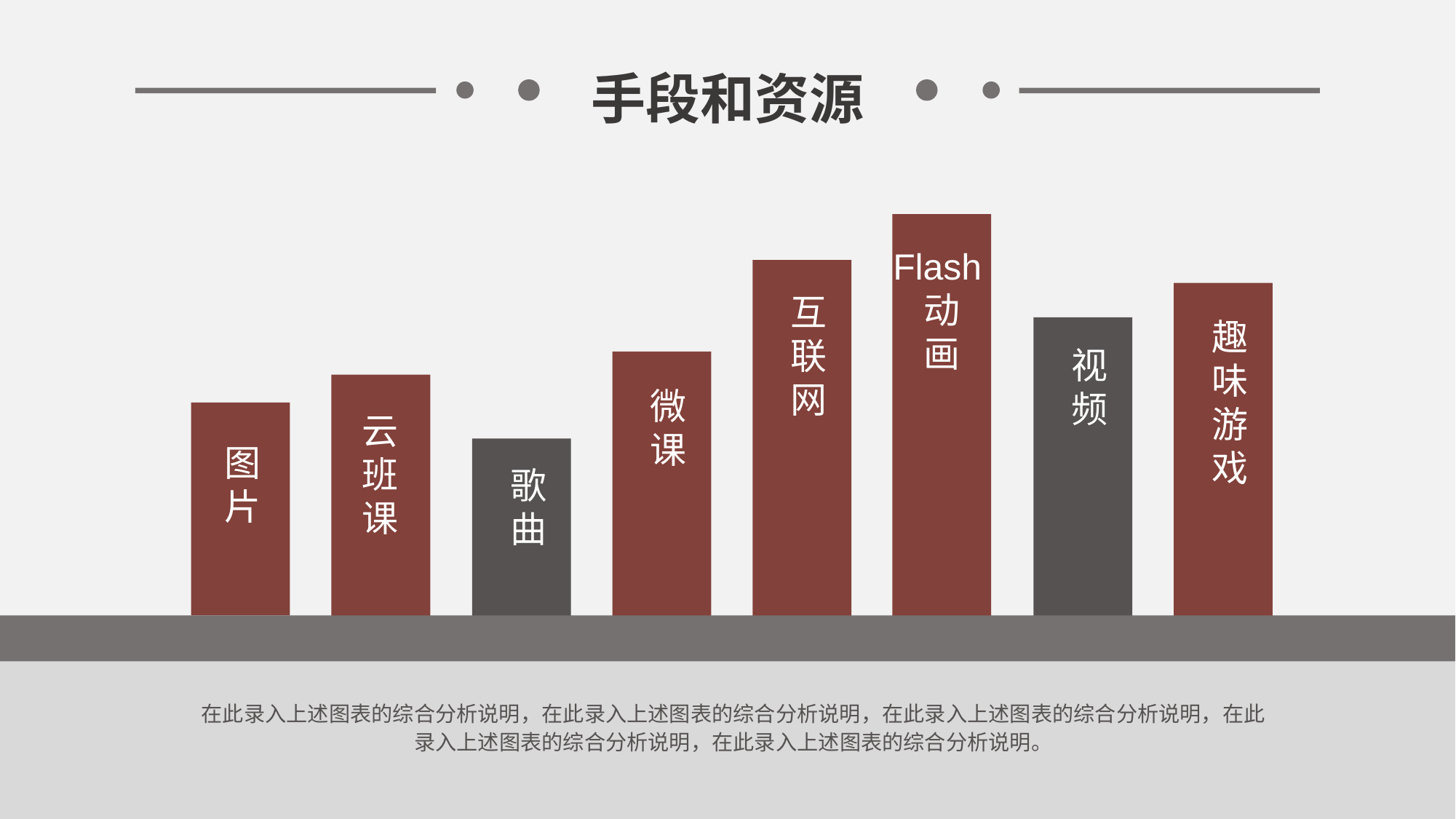

手段和资源

Flash动
画

互联网

趣味游戏

视频

微课

云班课

图片

歌曲

在此录入上述图表的综合分析说明，在此录入上述图表的综合分析说明，在此录入上述图表的综合分析说明，在此录入上述图表的综合分析说明，在此录入上述图表的综合分析说明。